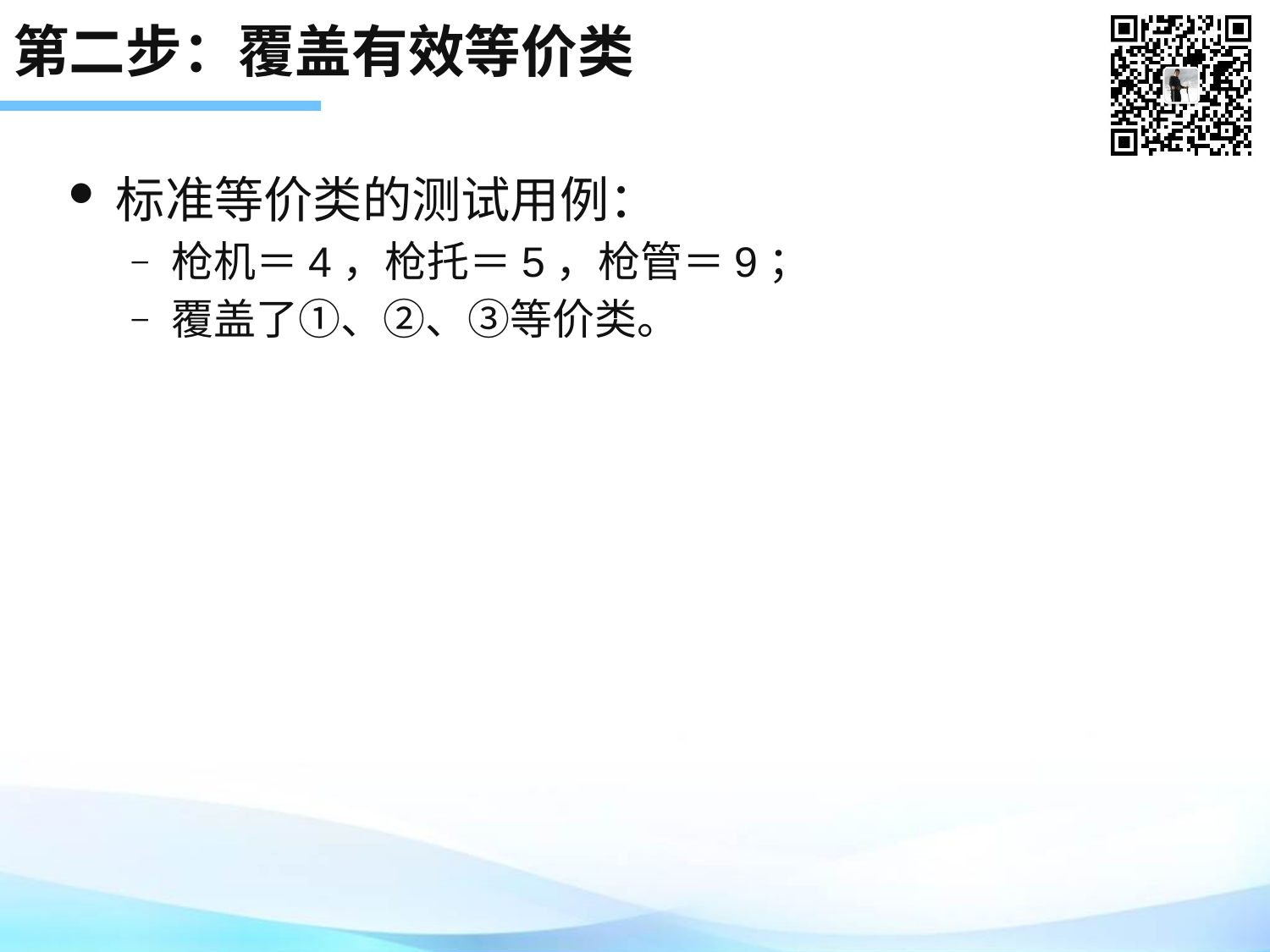

# 第二步：覆盖有效等价类
标准等价类的测试用例：
枪机＝4，枪托＝5，枪管＝9；
覆盖了①、②、③等价类。